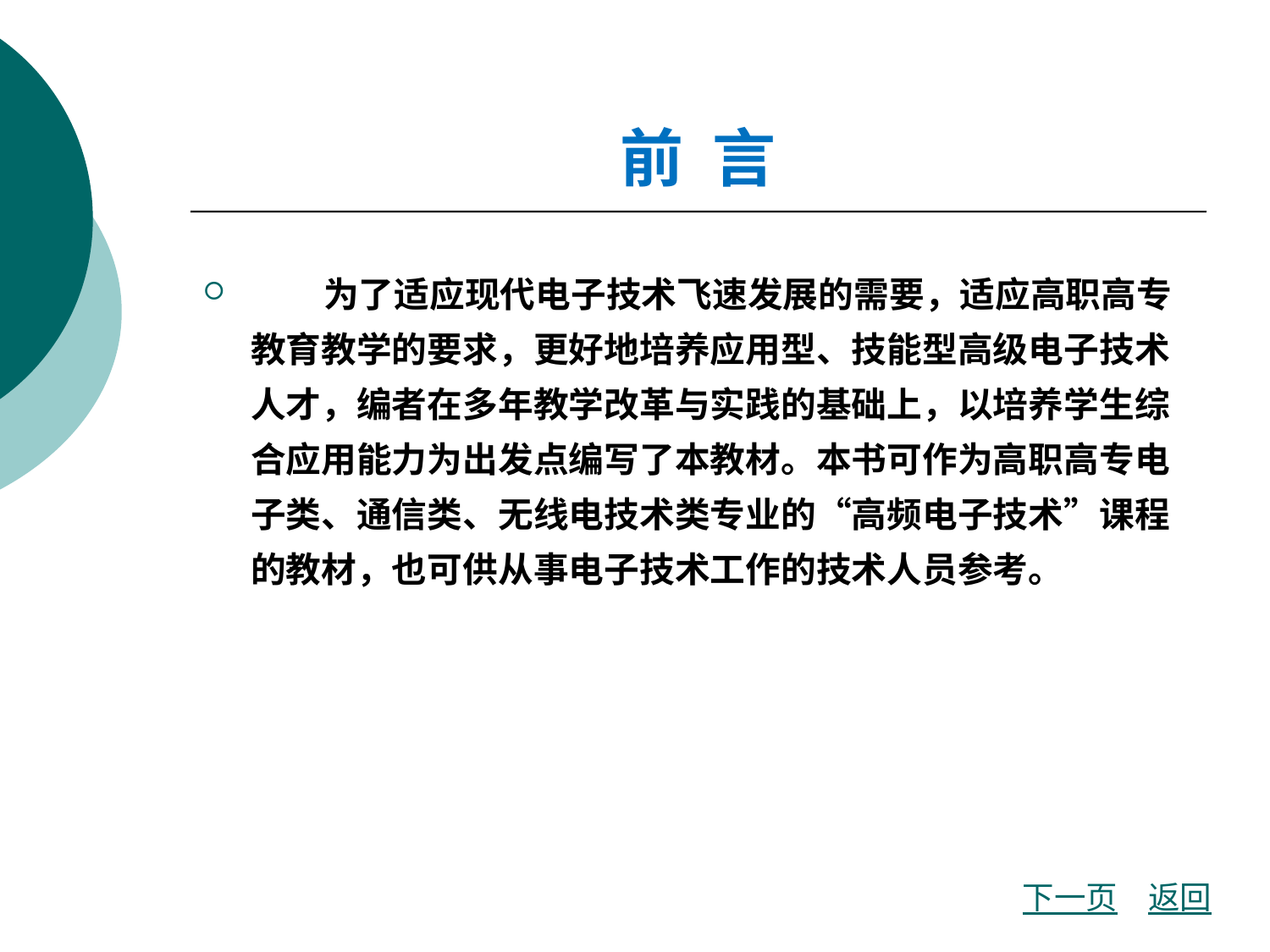

# 前  言
        为了适应现代电子技术飞速发展的需要，适应高职高专教育教学的要求，更好地培养应用型、技能型高级电子技术人才，编者在多年教学改革与实践的基础上，以培养学生综合应用能力为出发点编写了本教材。本书可作为高职高专电子类、通信类、无线电技术类专业的“高频电子技术”课程的教材，也可供从事电子技术工作的技术人员参考。
下一页
返回